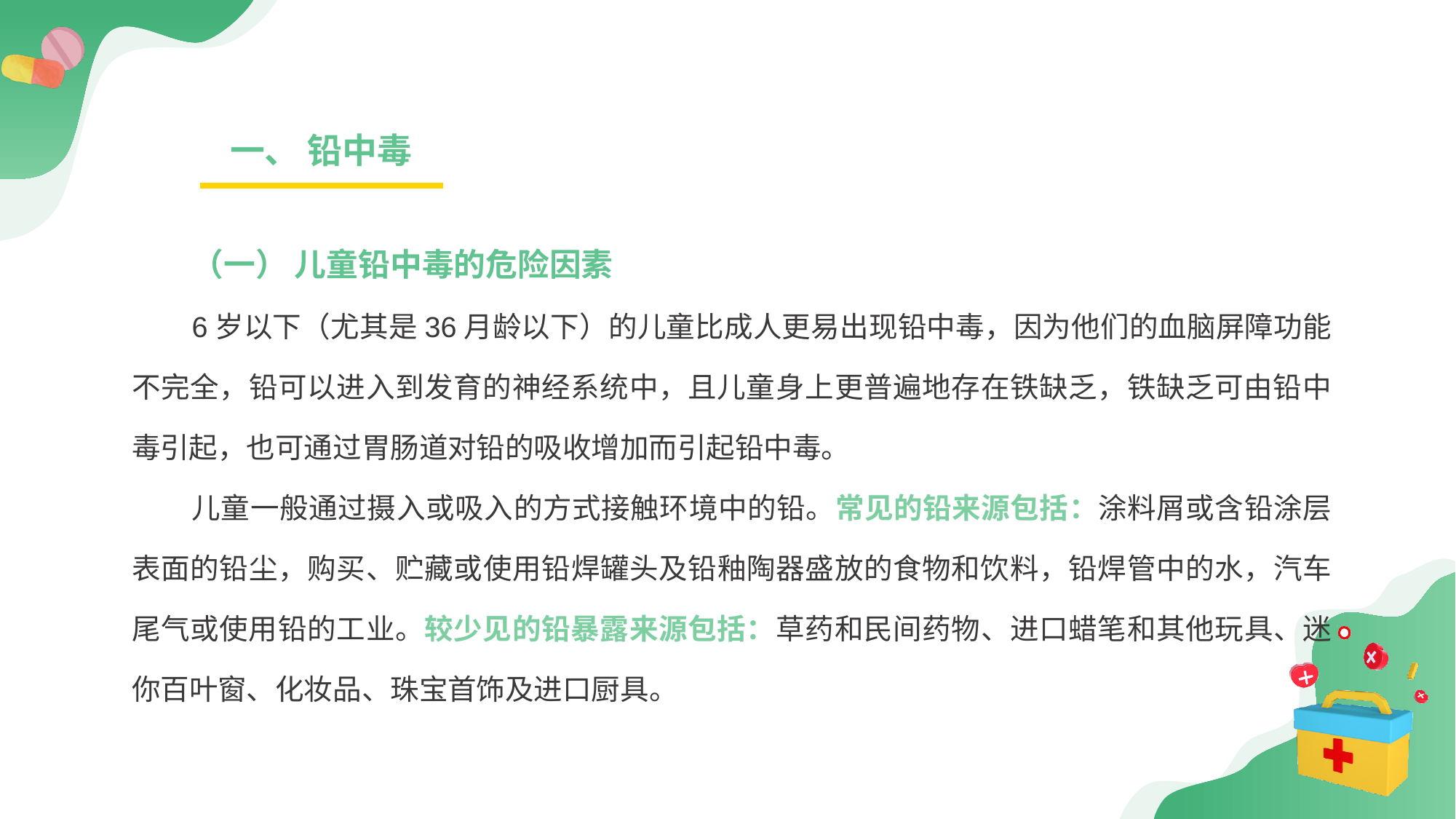

一、 铅中毒
（一） 儿童铅中毒的危险因素
6岁以下（尤其是36月龄以下）的儿童比成人更易出现铅中毒，因为他们的血脑屏障功能不完全，铅可以进入到发育的神经系统中，且儿童身上更普遍地存在铁缺乏，铁缺乏可由铅中毒引起，也可通过胃肠道对铅的吸收增加而引起铅中毒。
儿童一般通过摄入或吸入的方式接触环境中的铅。常见的铅来源包括：涂料屑或含铅涂层表面的铅尘，购买、贮藏或使用铅焊罐头及铅釉陶器盛放的食物和饮料，铅焊管中的水，汽车尾气或使用铅的工业。较少见的铅暴露来源包括：草药和民间药物、进口蜡笔和其他玩具、迷你百叶窗、化妆品、珠宝首饰及进口厨具。